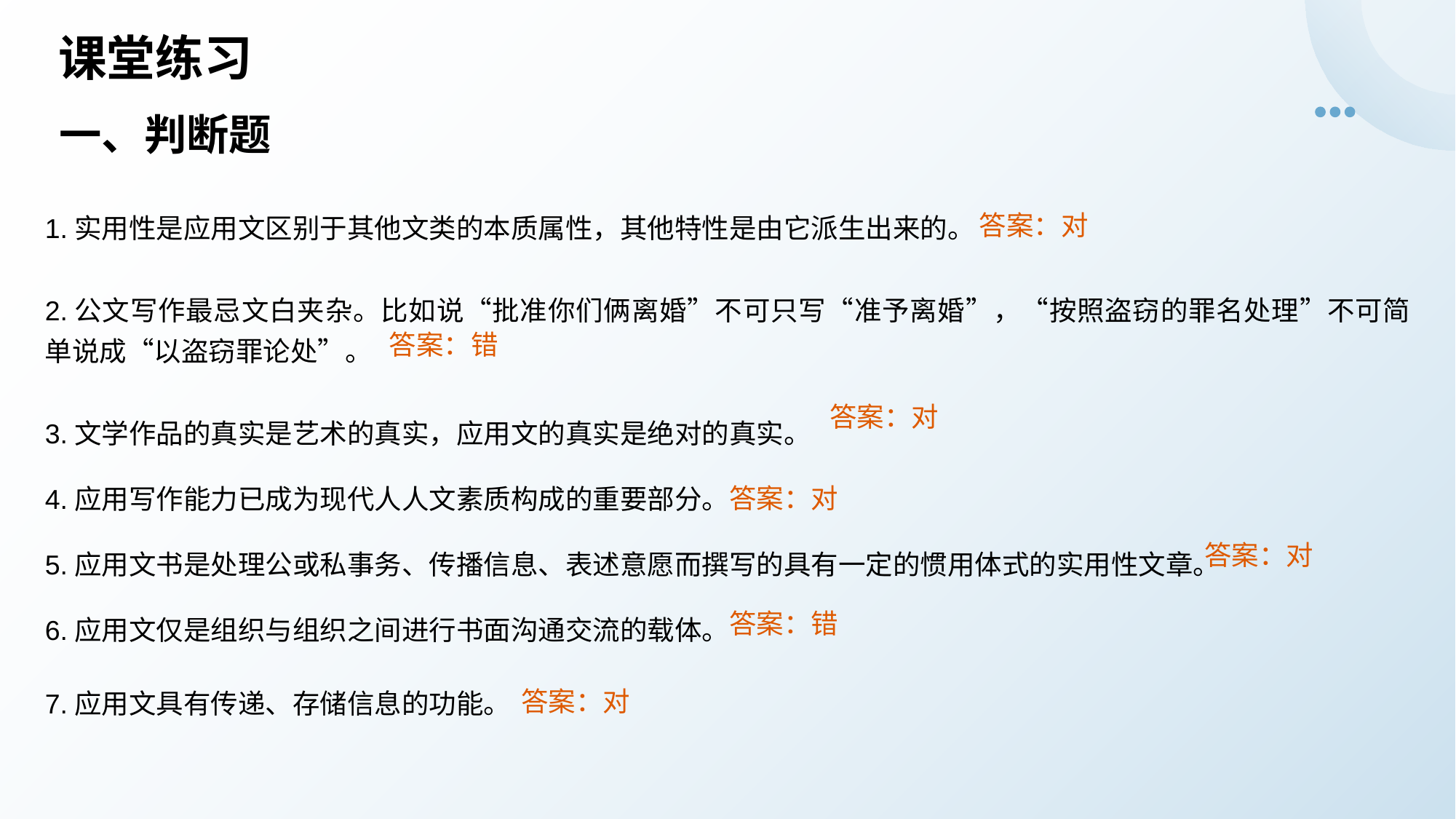

# 课堂练习
一、判断题
答案：对
1.实用性是应用文区别于其他文类的本质属性，其他特性是由它派生出来的。

2.公文写作最忌文白夹杂。比如说“批准你们俩离婚”不可只写“准予离婚”，“按照盗窃的罪名处理”不可简单说成“以盗窃罪论处”。

3.文学作品的真实是艺术的真实，应用文的真实是绝对的真实。

4.应用写作能力已成为现代人人文素质构成的重要部分。

5.应用文书是处理公或私事务、传播信息、表述意愿而撰写的具有一定的惯用体式的实用性文章。

6.应用文仅是组织与组织之间进行书面沟通交流的载体。

7.应用文具有传递、存储信息的功能。

答案：错
答案：对
答案：对
答案：对
答案：错
答案：对